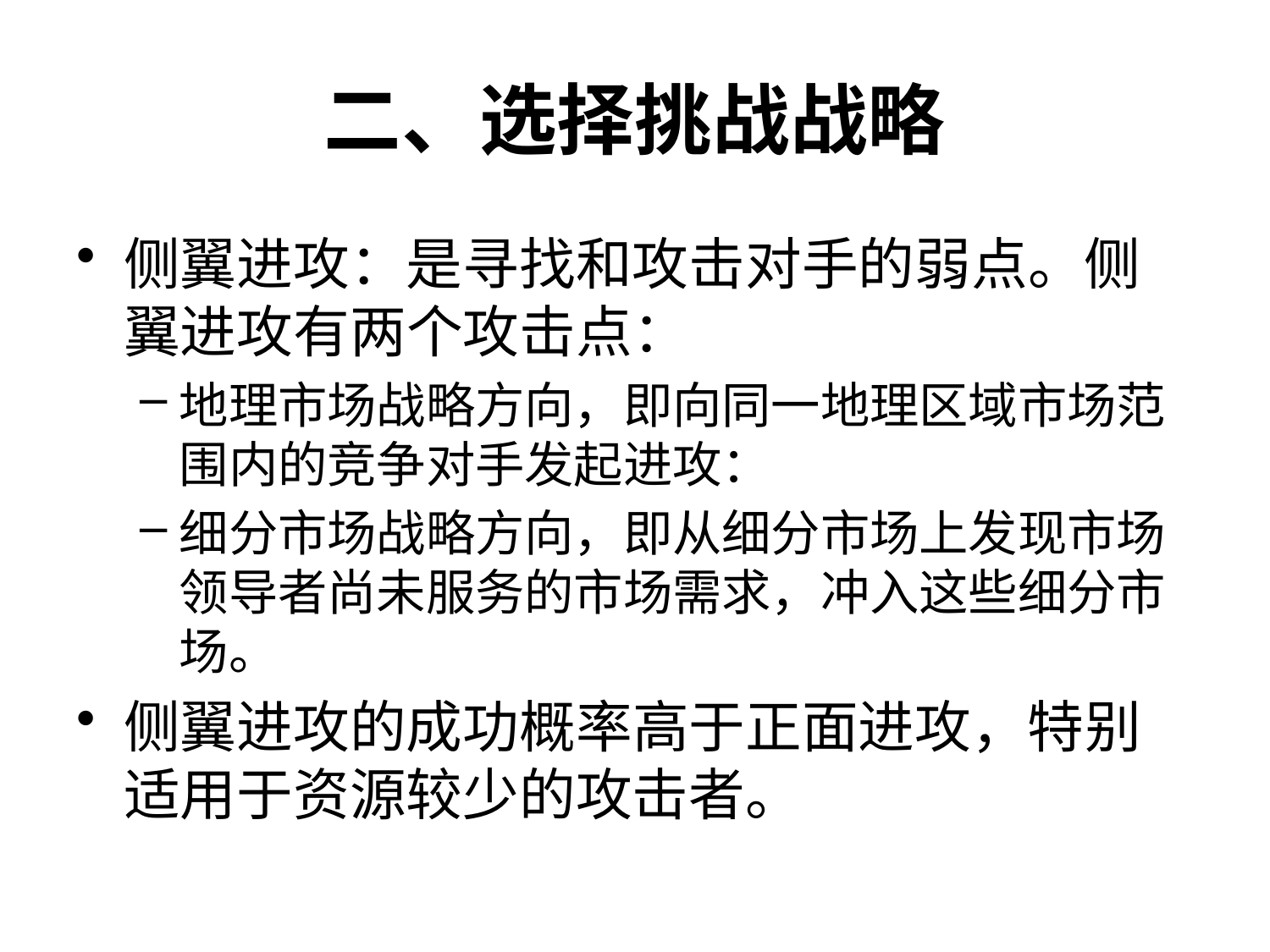

# 二、选择挑战战略
侧翼进攻：是寻找和攻击对手的弱点。侧翼进攻有两个攻击点：
地理市场战略方向，即向同一地理区域市场范围内的竞争对手发起进攻：
细分市场战略方向，即从细分市场上发现市场领导者尚未服务的市场需求，冲入这些细分市场。
侧翼进攻的成功概率高于正面进攻，特别适用于资源较少的攻击者。